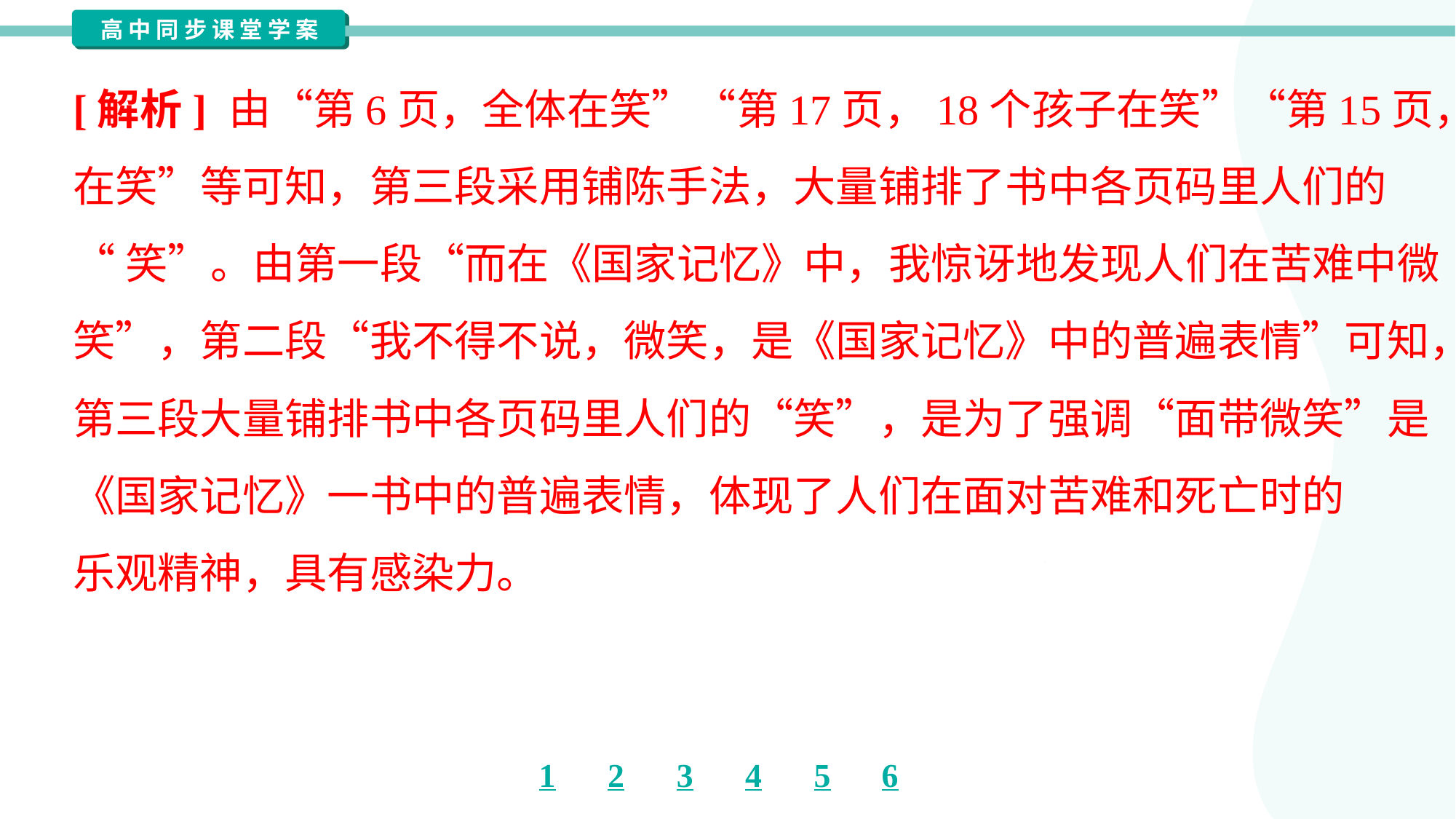

[解析] 由“第6页，全体在笑”“第17页，18个孩子在笑”“第15页，全体
在笑”等可知，第三段采用铺陈手法，大量铺排了书中各页码里人们的
“笑”。由第一段“而在《国家记忆》中，我惊讶地发现人们在苦难中微
笑”，第二段“我不得不说，微笑，是《国家记忆》中的普遍表情”可知，
第三段大量铺排书中各页码里人们的“笑”，是为了强调“面带微笑”是
《国家记忆》一书中的普遍表情，体现了人们在面对苦难和死亡时的
乐观精神，具有感染力。